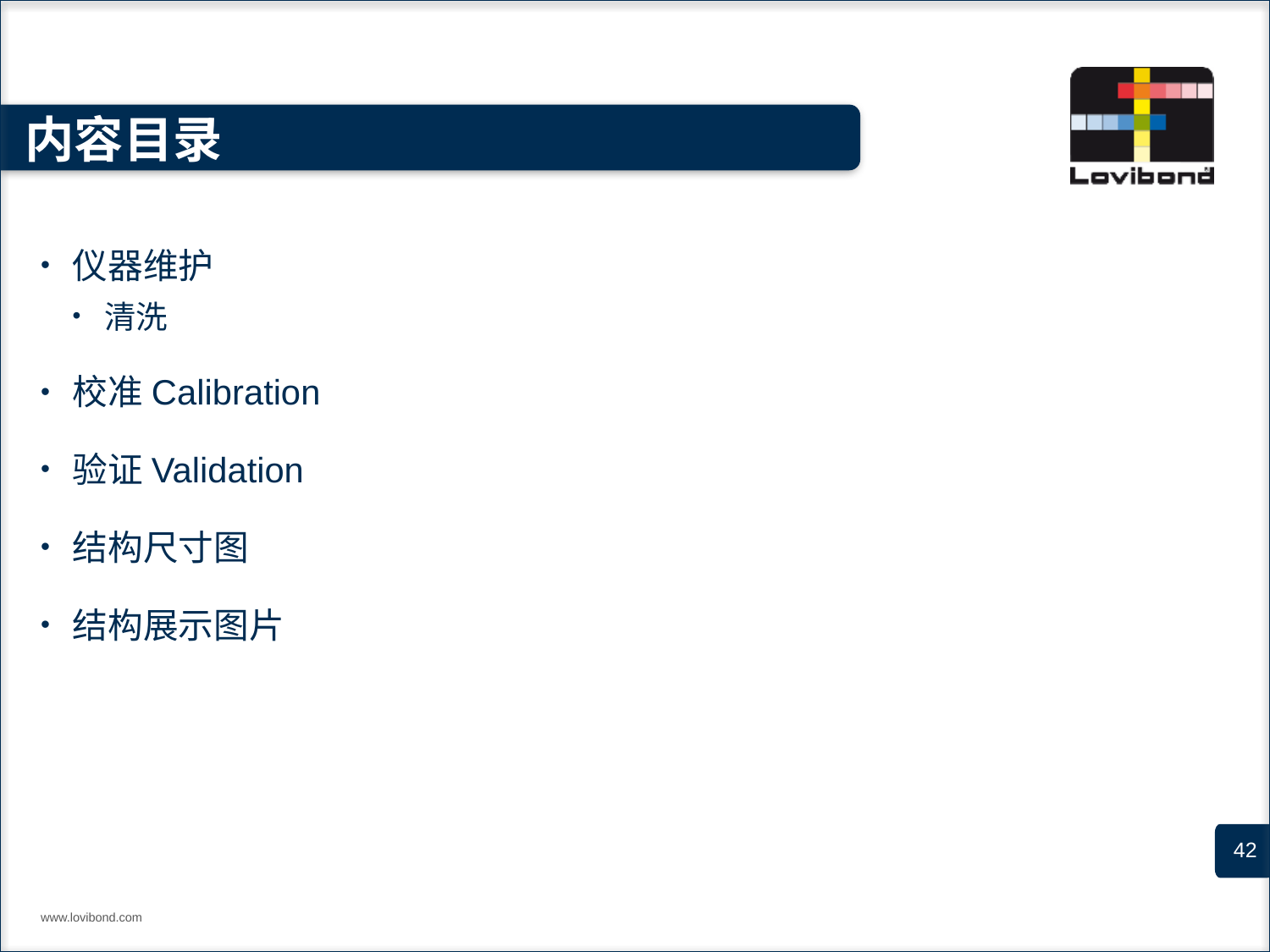

# 内容目录
仪器维护
清洗
校准Calibration
验证Validation
结构尺寸图
结构展示图片

www.lovibond.com